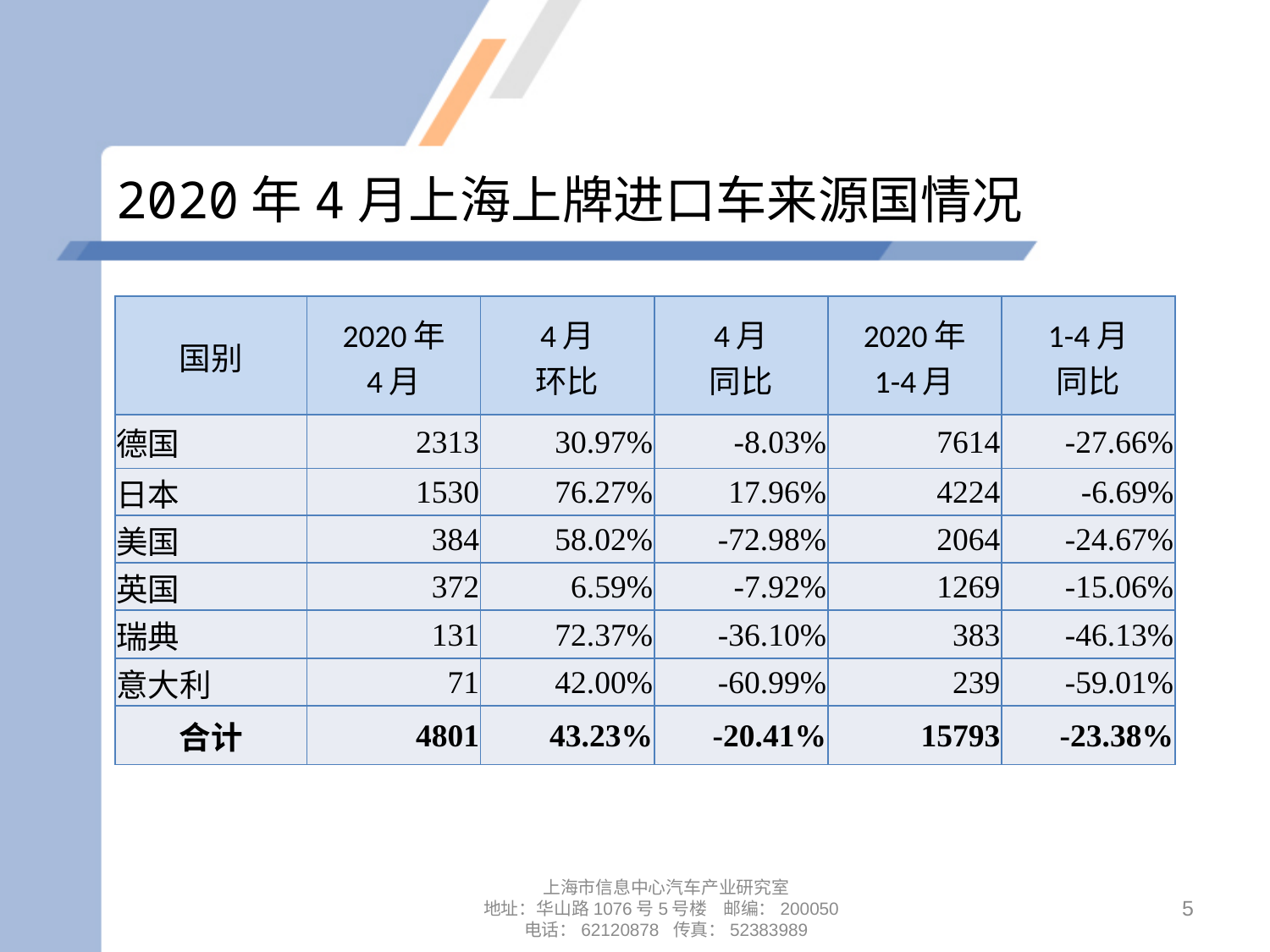

# 2020年4月上海上牌进口车来源国情况
| 国别 | 2020年 4月 | 4月 环比 | 4月 同比 | 2020年 1-4月 | 1-4月 同比 |
| --- | --- | --- | --- | --- | --- |
| 德国 | 2313 | 30.97% | -8.03% | 7614 | -27.66% |
| 日本 | 1530 | 76.27% | 17.96% | 4224 | -6.69% |
| 美国 | 384 | 58.02% | -72.98% | 2064 | -24.67% |
| 英国 | 372 | 6.59% | -7.92% | 1269 | -15.06% |
| 瑞典 | 131 | 72.37% | -36.10% | 383 | -46.13% |
| 意大利 | 71 | 42.00% | -60.99% | 239 | -59.01% |
| 合计 | 4801 | 43.23% | -20.41% | 15793 | -23.38% |
上海市信息中心汽车产业研究室
地址：华山路1076号5号楼    邮编：200050
电话：62120878  传真：52383989

5